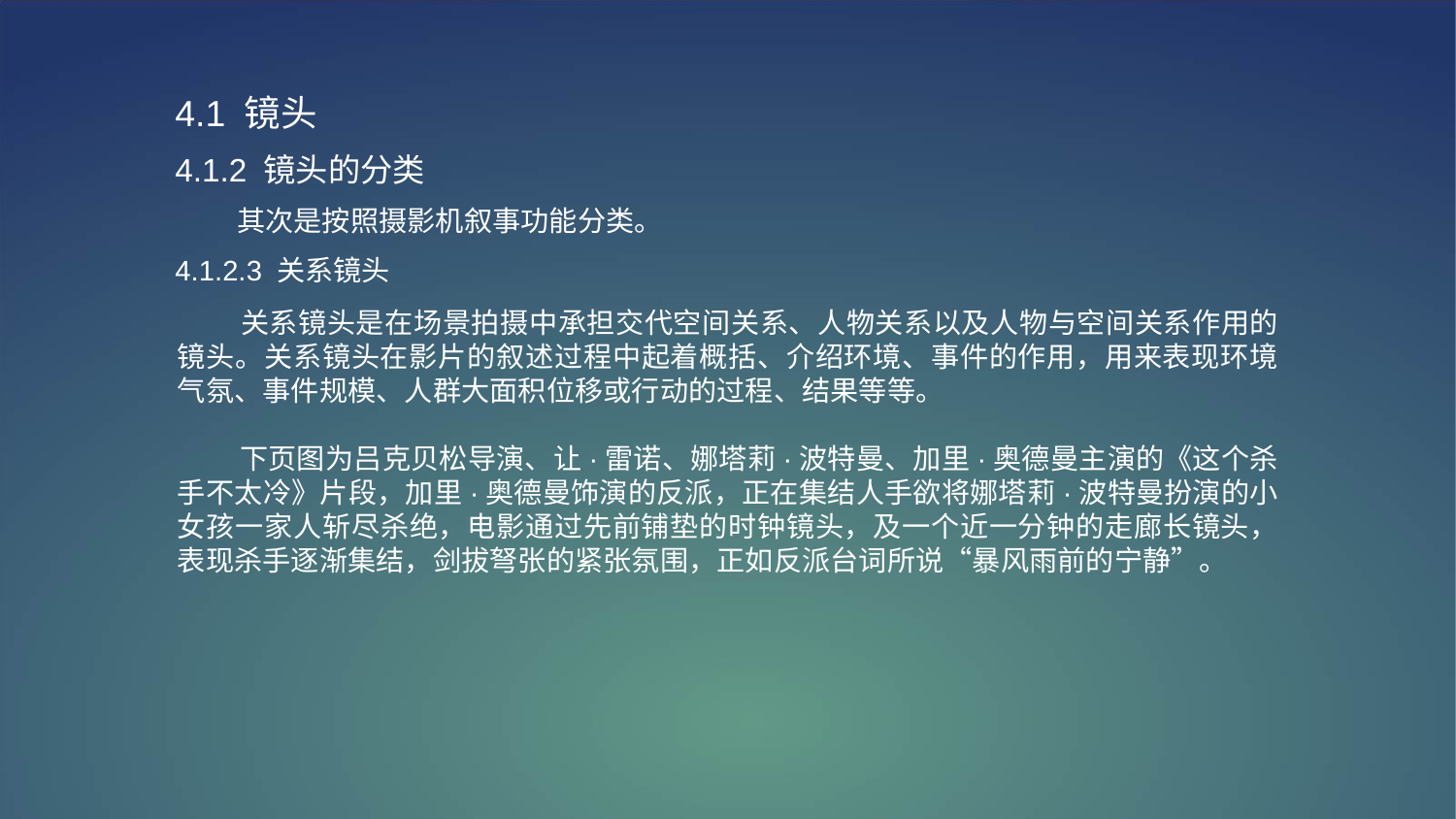

4.1 镜头
4.1.2 镜头的分类
  其次是按照摄影机叙事功能分类。
4.1.2.3 关系镜头
  关系镜头是在场景拍摄中承担交代空间关系、人物关系以及人物与空间关系作用的镜头。关系镜头在影片的叙述过程中起着概括、介绍环境、事件的作用，用来表现环境气氛、事件规模、人群大面积位移或行动的过程、结果等等。

  下页图为吕克贝松导演、让·雷诺、娜塔莉·波特曼、加里·奥德曼主演的《这个杀手不太冷》片段，加里·奥德曼饰演的反派，正在集结人手欲将娜塔莉·波特曼扮演的小女孩一家人斩尽杀绝，电影通过先前铺垫的时钟镜头，及一个近一分钟的走廊长镜头，表现杀手逐渐集结，剑拔弩张的紧张氛围，正如反派台词所说“暴风雨前的宁静”。